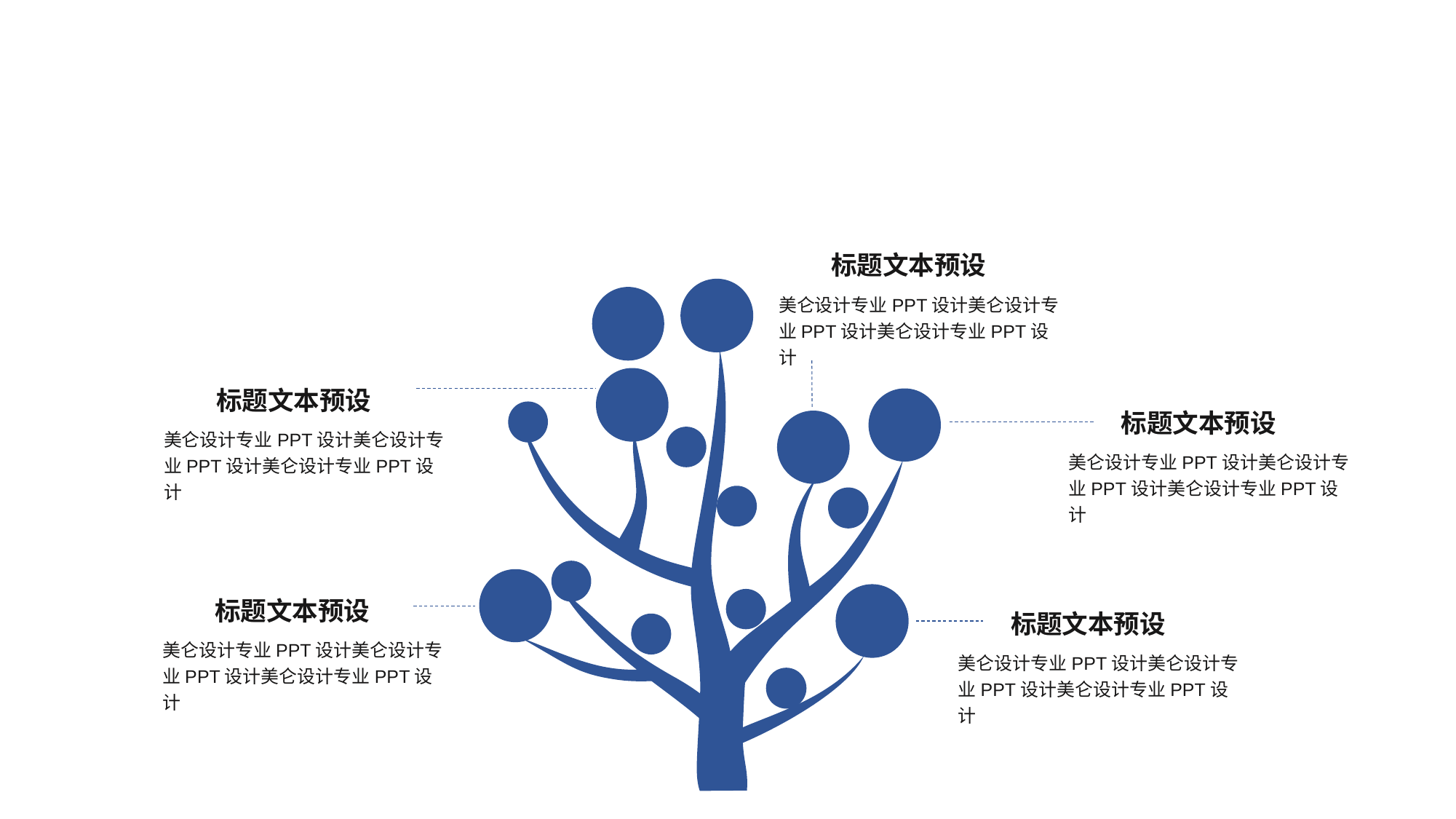

标题文本预设

美仑设计专业PPT设计美仑设计专业PPT设计美仑设计专业PPT设计

标题文本预设

标题文本预设

美仑设计专业PPT设计美仑设计专业PPT设计美仑设计专业PPT设计

美仑设计专业PPT设计美仑设计专业PPT设计美仑设计专业PPT设计

标题文本预设

标题文本预设

美仑设计专业PPT设计美仑设计专业PPT设计美仑设计专业PPT设计
美仑设计专业PPT设计美仑设计专业PPT设计美仑设计专业PPT设计